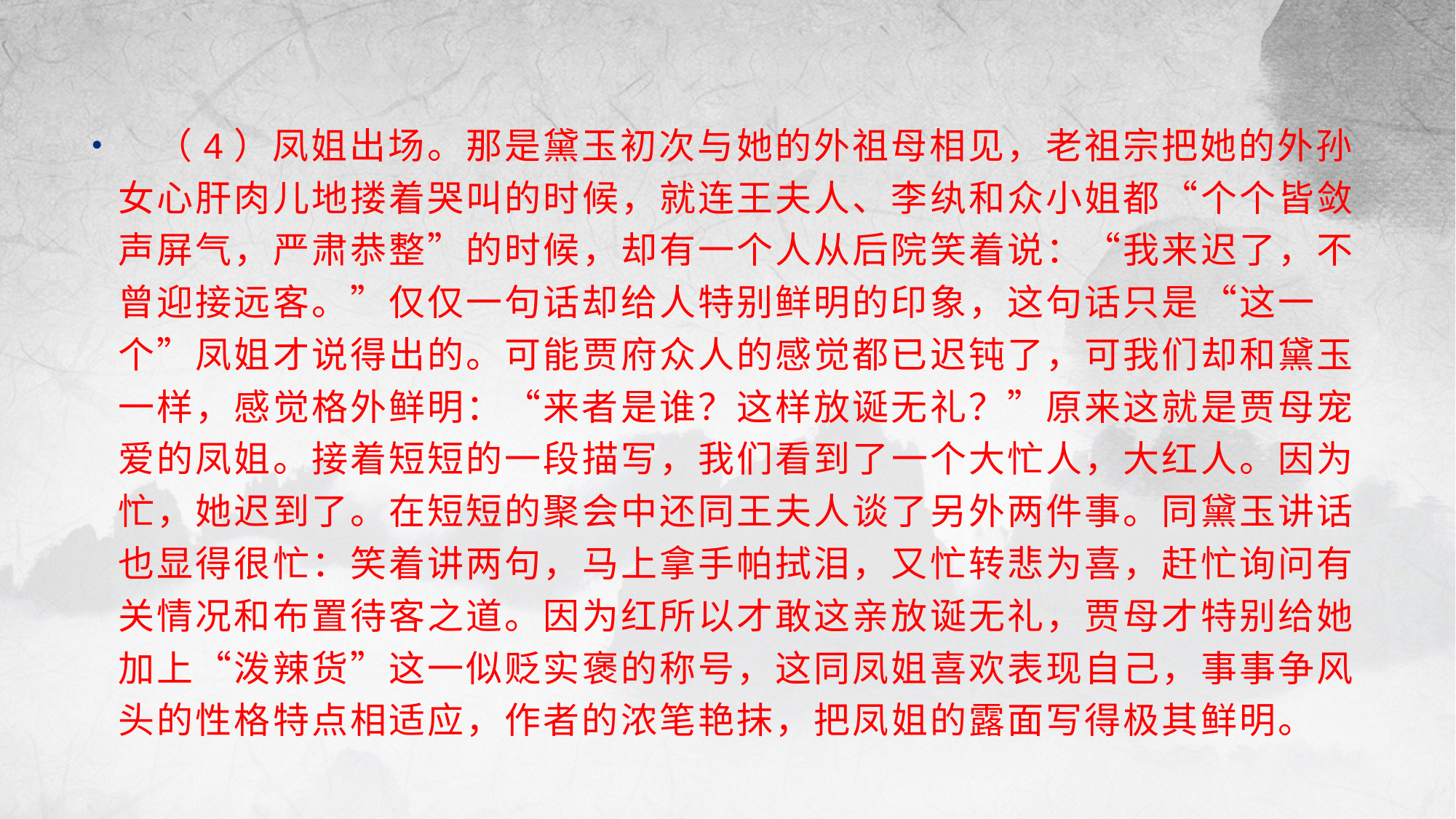

（4）凤姐出场。那是黛玉初次与她的外祖母相见，老祖宗把她的外孙女心肝肉儿地搂着哭叫的时候，就连王夫人、李纨和众小姐都“个个皆敛声屏气，严肃恭整”的时候，却有一个人从后院笑着说：“我来迟了，不曾迎接远客。”仅仅一句话却给人特别鲜明的印象，这句话只是“这一个”凤姐才说得出的。可能贾府众人的感觉都已迟钝了，可我们却和黛玉一样，感觉格外鲜明：“来者是谁？这样放诞无礼？”原来这就是贾母宠爱的凤姐。接着短短的一段描写，我们看到了一个大忙人，大红人。因为忙，她迟到了。在短短的聚会中还同王夫人谈了另外两件事。同黛玉讲话也显得很忙：笑着讲两句，马上拿手帕拭泪，又忙转悲为喜，赶忙询问有关情况和布置待客之道。因为红所以才敢这亲放诞无礼，贾母才特别给她加上“泼辣货”这一似贬实褒的称号，这同凤姐喜欢表现自己，事事争风头的性格特点相适应，作者的浓笔艳抹，把凤姐的露面写得极其鲜明。